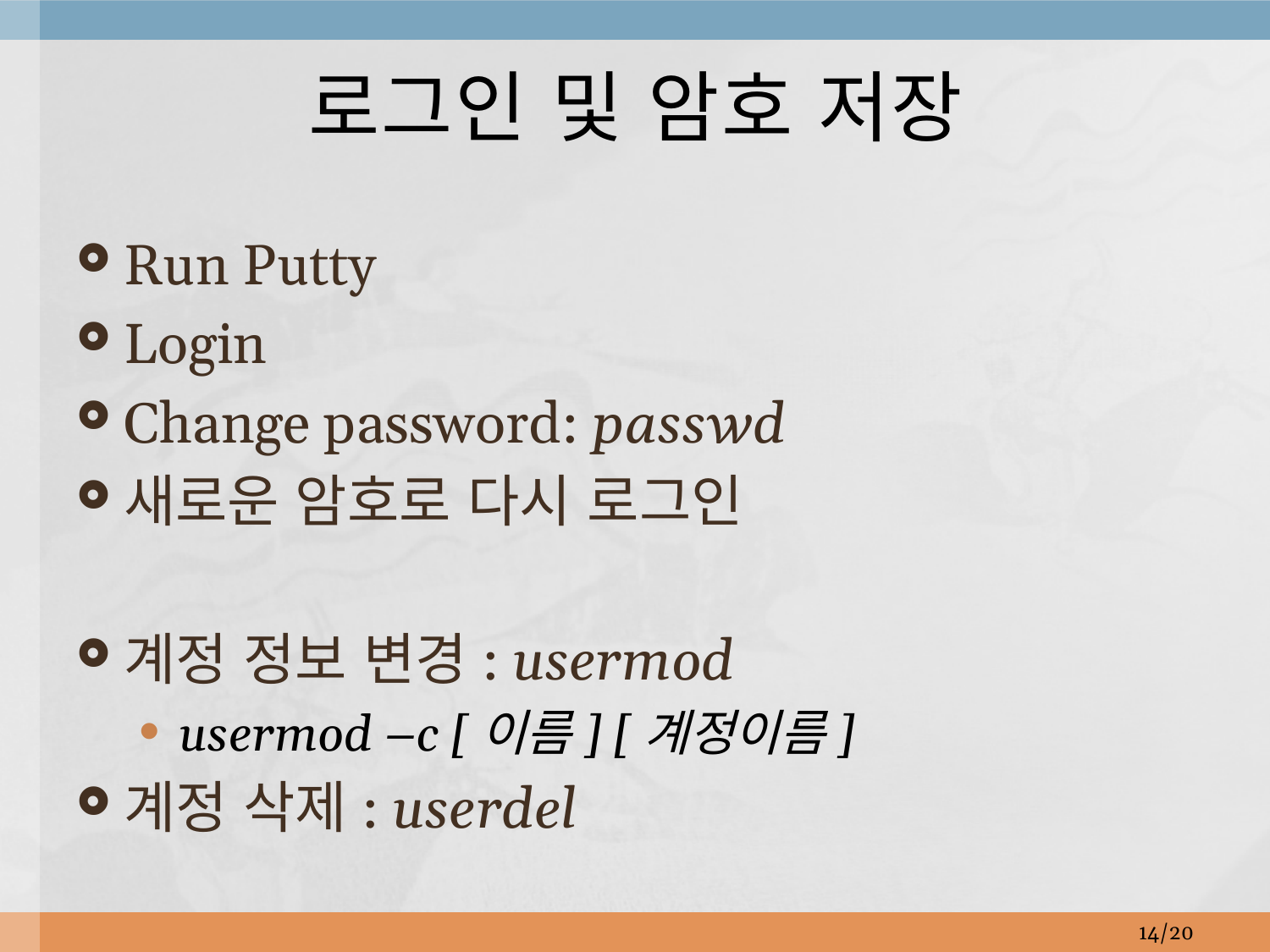

# 로그인 및 암호 저장
Run Putty
Login
Change password: passwd
새로운 암호로 다시 로그인

계정 정보 변경: usermod
usermod –c [이름] [계정이름]
계정 삭제: userdel
14/20